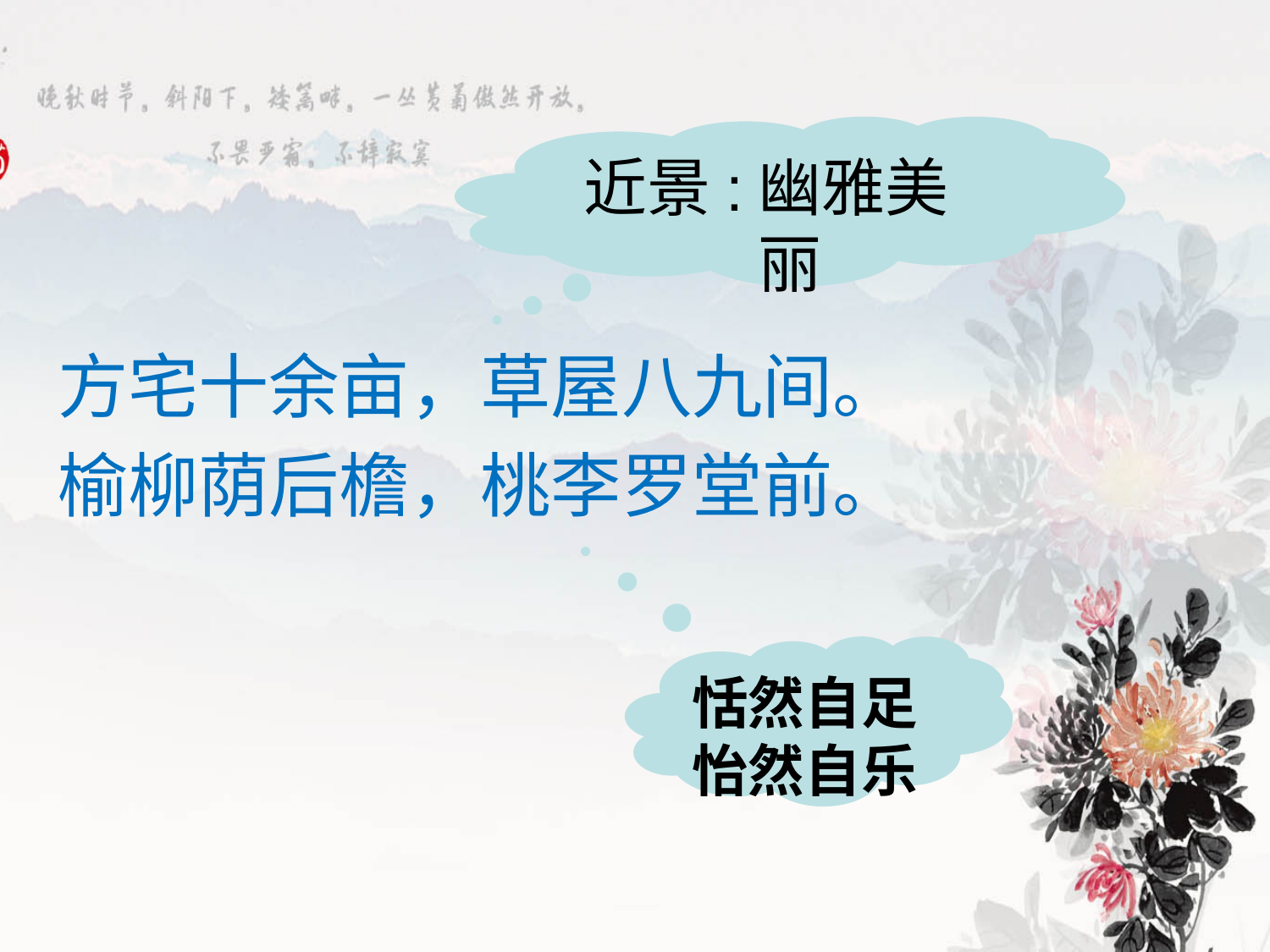

近景:幽雅美丽
方宅十余亩，草屋八九间。
榆柳荫后檐，桃李罗堂前。

恬然自足
怡然自乐